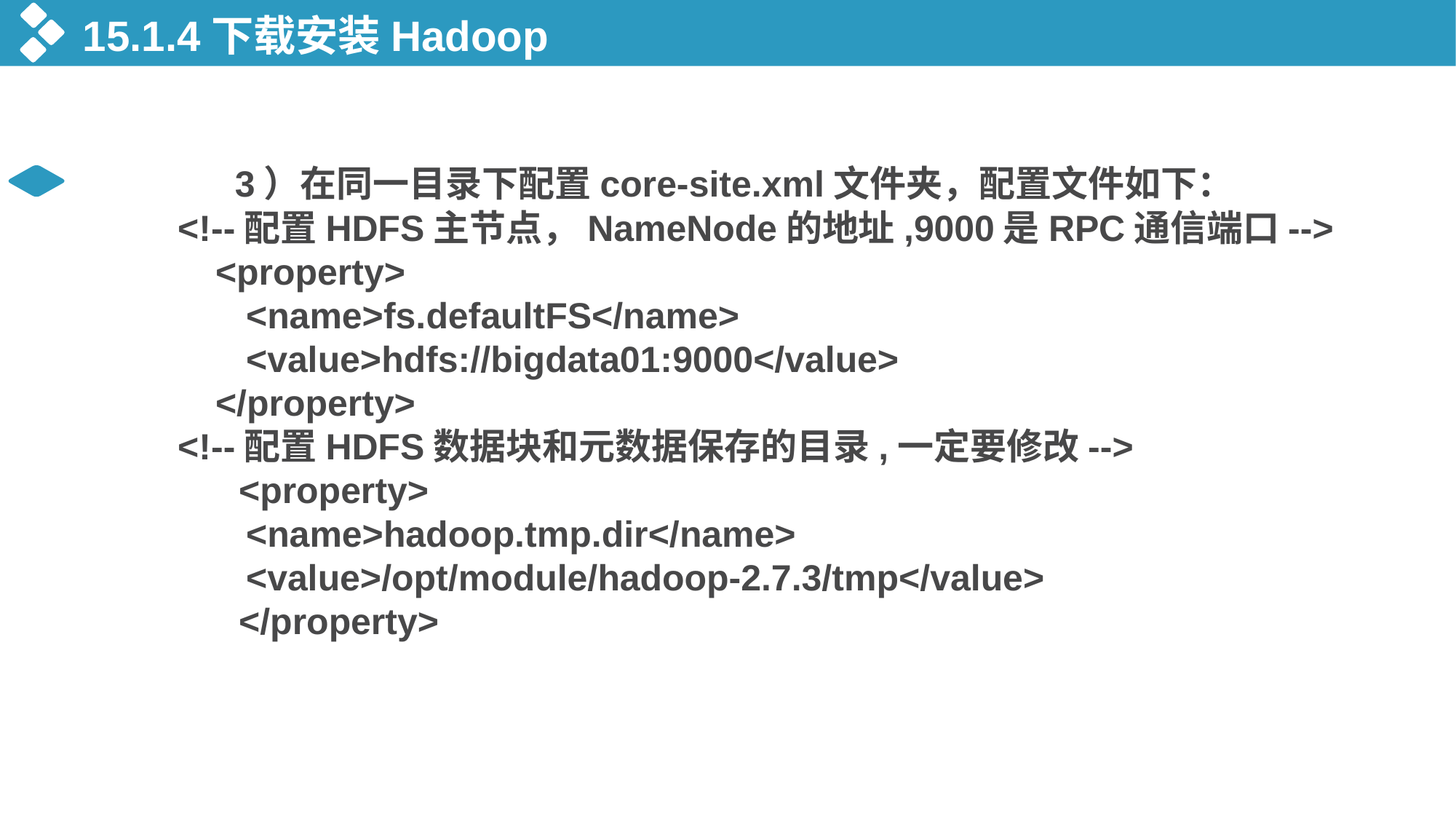

15.1.4下载安装Hadoop
                 3）在同一目录下配置core-site.xml文件夹，配置文件如下：
          <!--配置HDFS主节点，NameNode的地址,9000是RPC通信端口-->
	   <property>
	      <name>fs.defaultFS</name>
	      <value>hdfs://bigdata01:9000</value>
	   </property>
          <!--配置HDFS数据块和元数据保存的目录,一定要修改-->
                <property>
	      <name>hadoop.tmp.dir</name>
	      <value>/opt/module/hadoop-2.7.3/tmp</value>
                </property>